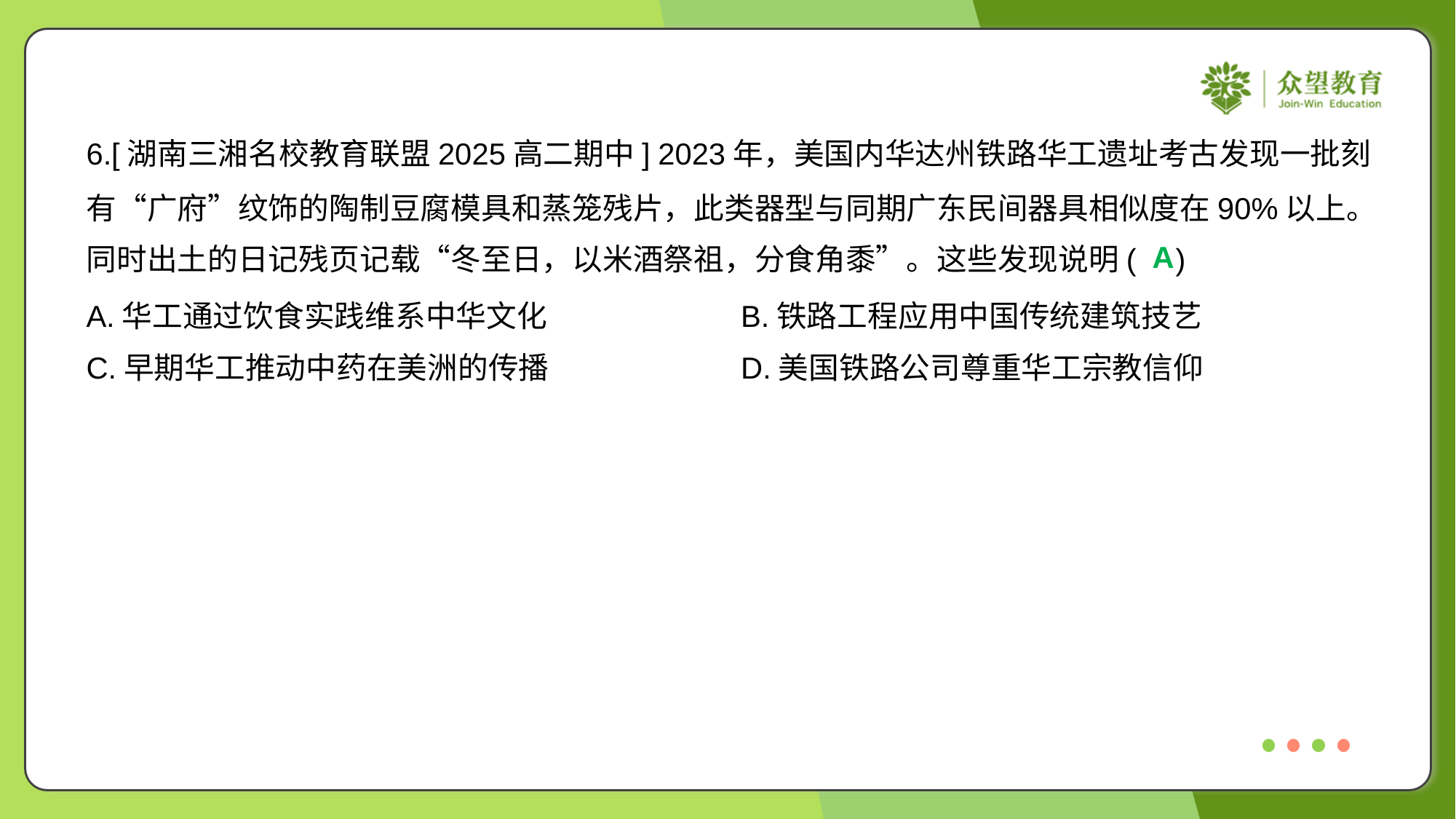

6.[湖南三湘名校教育联盟2025高二期中] 2023年，美国内华达州铁路华工遗址考古发现一批刻
有“广府”纹饰的陶制豆腐模具和蒸笼残片，此类器型与同期广东民间器具相似度在90%以上。
同时出土的日记残页记载“冬至日，以米酒祭祖，分食角黍”。这些发现说明(     )
A
A.华工通过饮食实践维系中华文化	B.铁路工程应用中国传统建筑技艺
C.早期华工推动中药在美洲的传播	D.美国铁路公司尊重华工宗教信仰